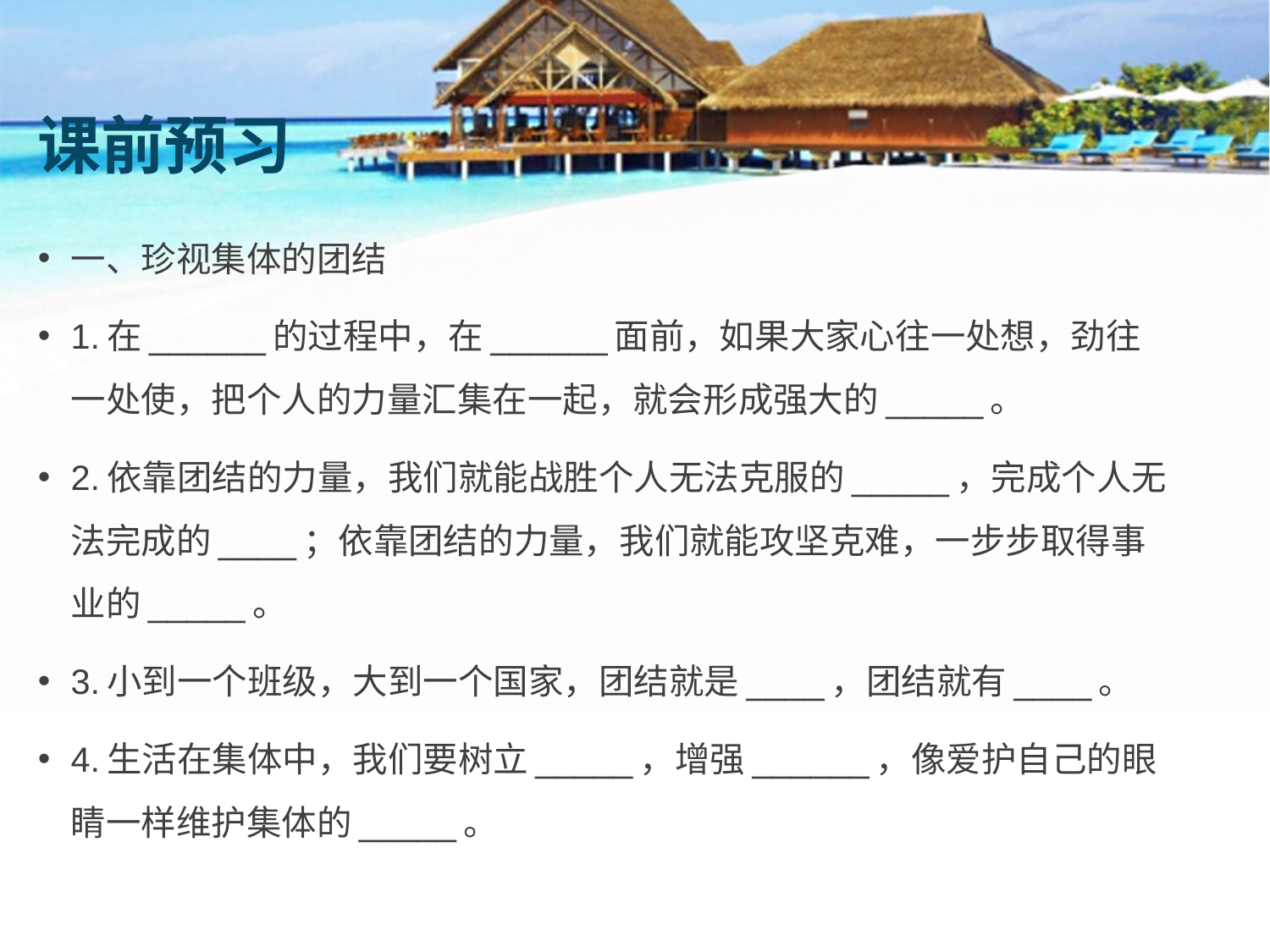

课前预习
一、珍视集体的团结
1.在______的过程中，在______面前，如果大家心往一处想，劲往一处使，把个人的力量汇集在一起，就会形成强大的_____。
2.依靠团结的力量，我们就能战胜个人无法克服的_____，完成个人无法完成的____；依靠团结的力量，我们就能攻坚克难，一步步取得事业的_____。
3.小到一个班级，大到一个国家，团结就是____，团结就有____。
4.生活在集体中，我们要树立_____，增强______，像爱护自己的眼睛一样维护集体的_____。